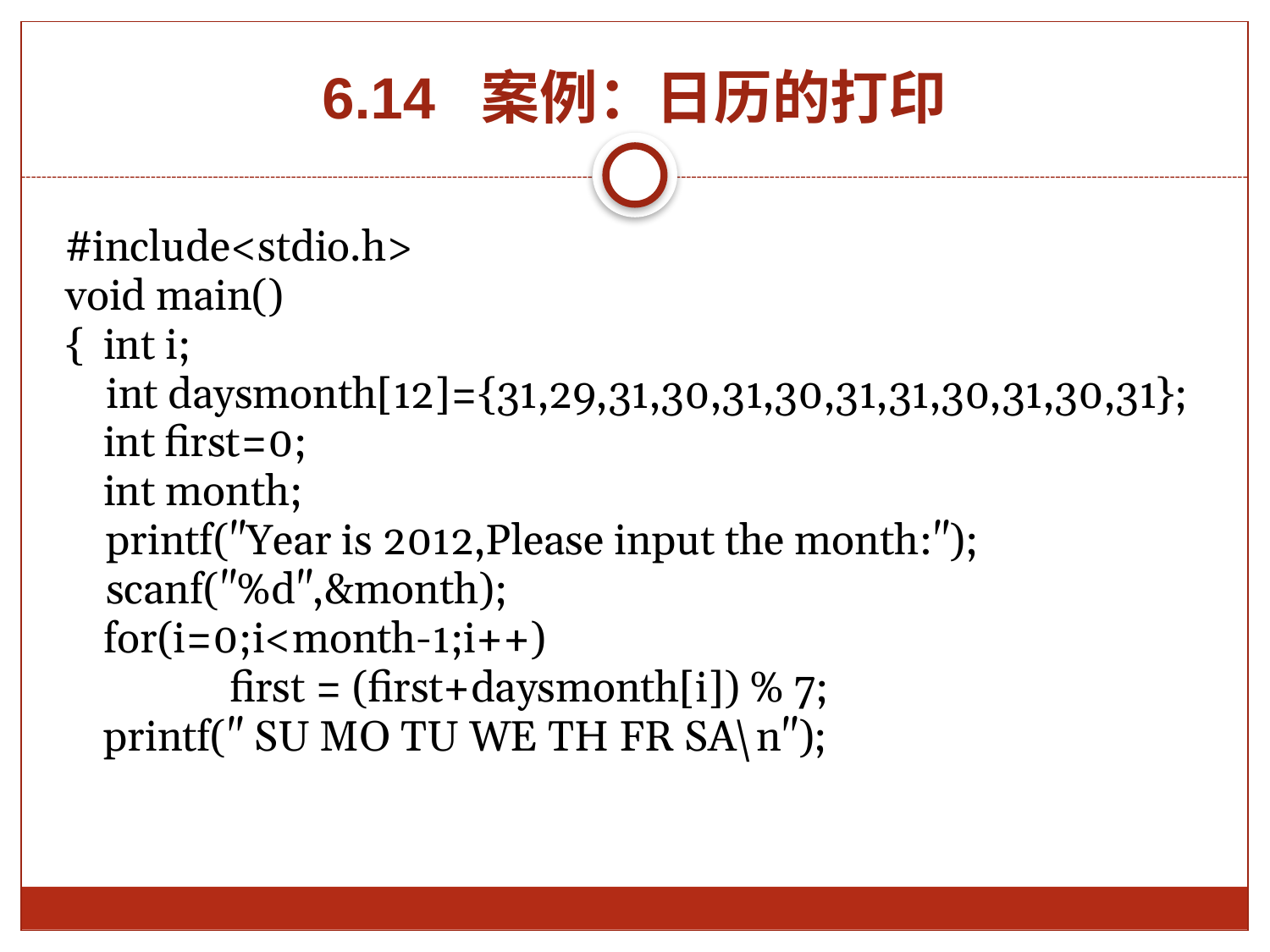

# 6.14  案例：日历的打印
#include<stdio.h>
void main()
{	int i;
    int daysmonth[12]={31,29,31,30,31,30,31,31,30,31,30,31};
	int first=0;
	int month;
    printf("Year is 2012,Please input the month:");
    scanf("%d",&month);
	for(i=0;i<month-1;i++)
		first = (first+daysmonth[i]) % 7;
	printf(" SU MO TU WE TH FR SA\n");